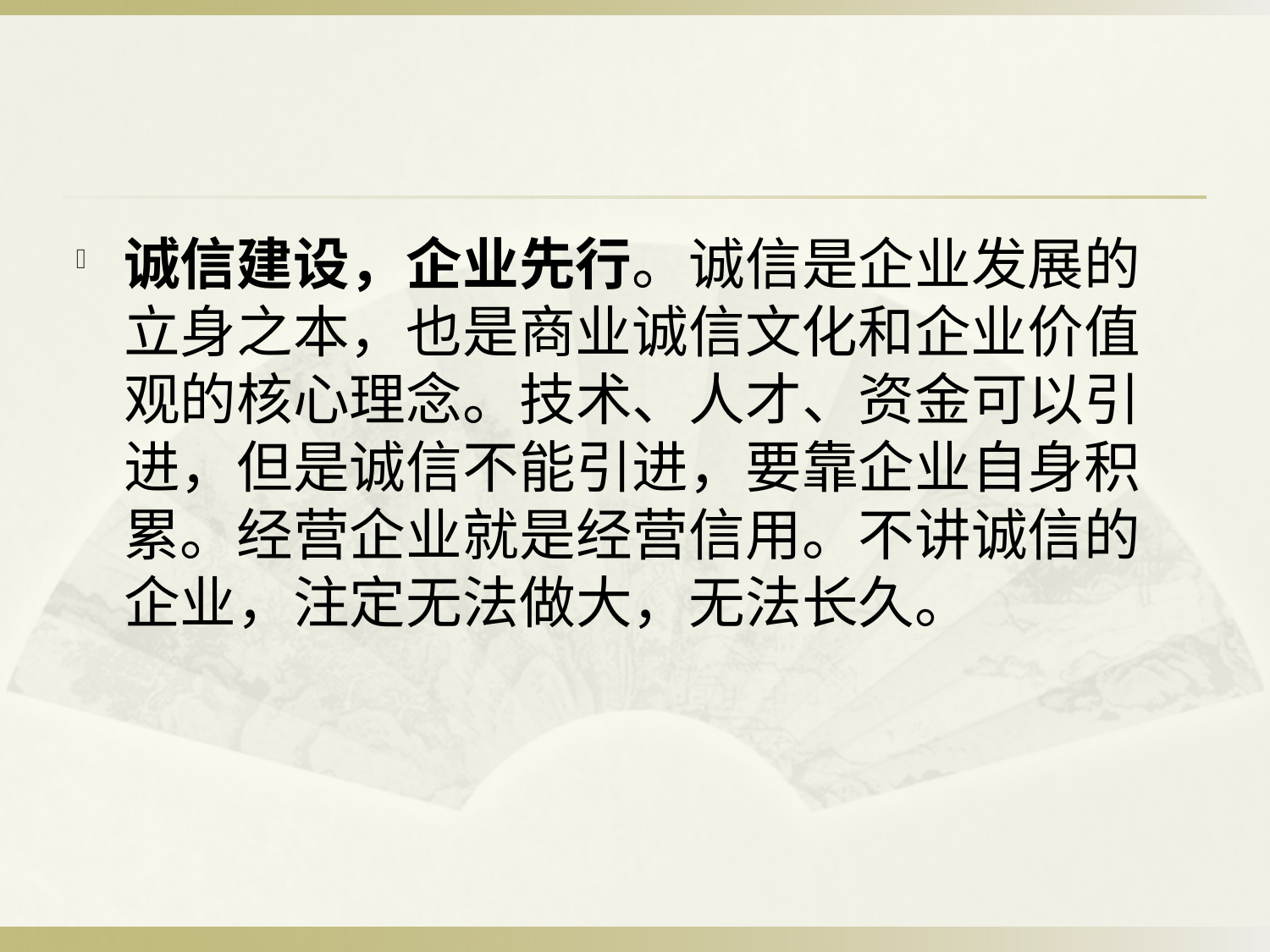

#
诚信建设，企业先行。诚信是企业发展的立身之本，也是商业诚信文化和企业价值观的核心理念。技术、人才、资金可以引进，但是诚信不能引进，要靠企业自身积累。经营企业就是经营信用。不讲诚信的企业，注定无法做大，无法长久。